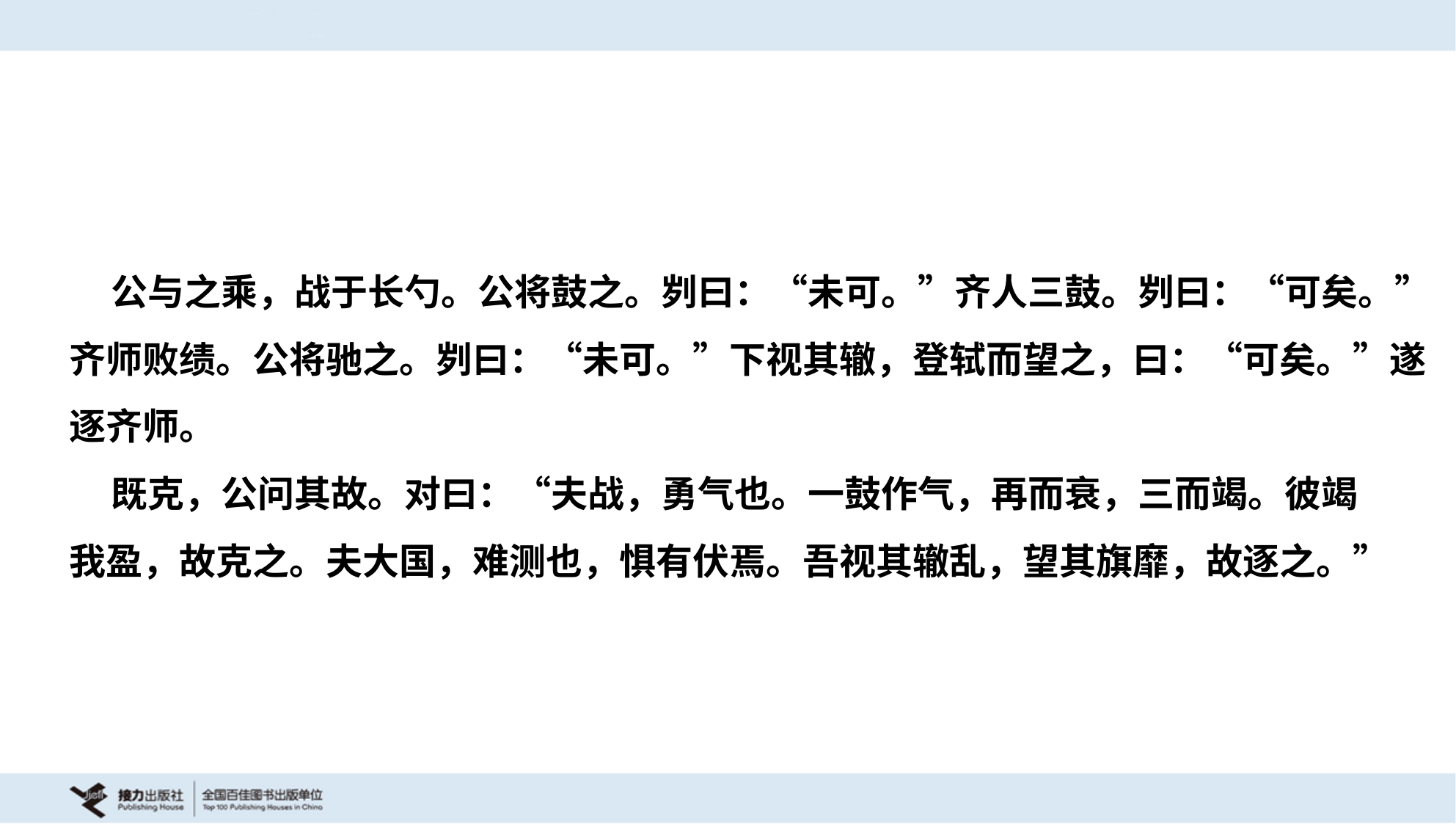

公与之乘，战于长勺。公将鼓之。刿曰：“未可。”齐人三鼓。刿曰：“可矣。”
齐师败绩。公将驰之。刿曰：“未可。”下视其辙，登轼而望之，曰：“可矣。”遂
逐齐师。
    既克，公问其故。对曰：“夫战，勇气也。一鼓作气，再而衰，三而竭。彼竭
我盈，故克之。夫大国，难测也，惧有伏焉。吾视其辙乱，望其旗靡，故逐之。”